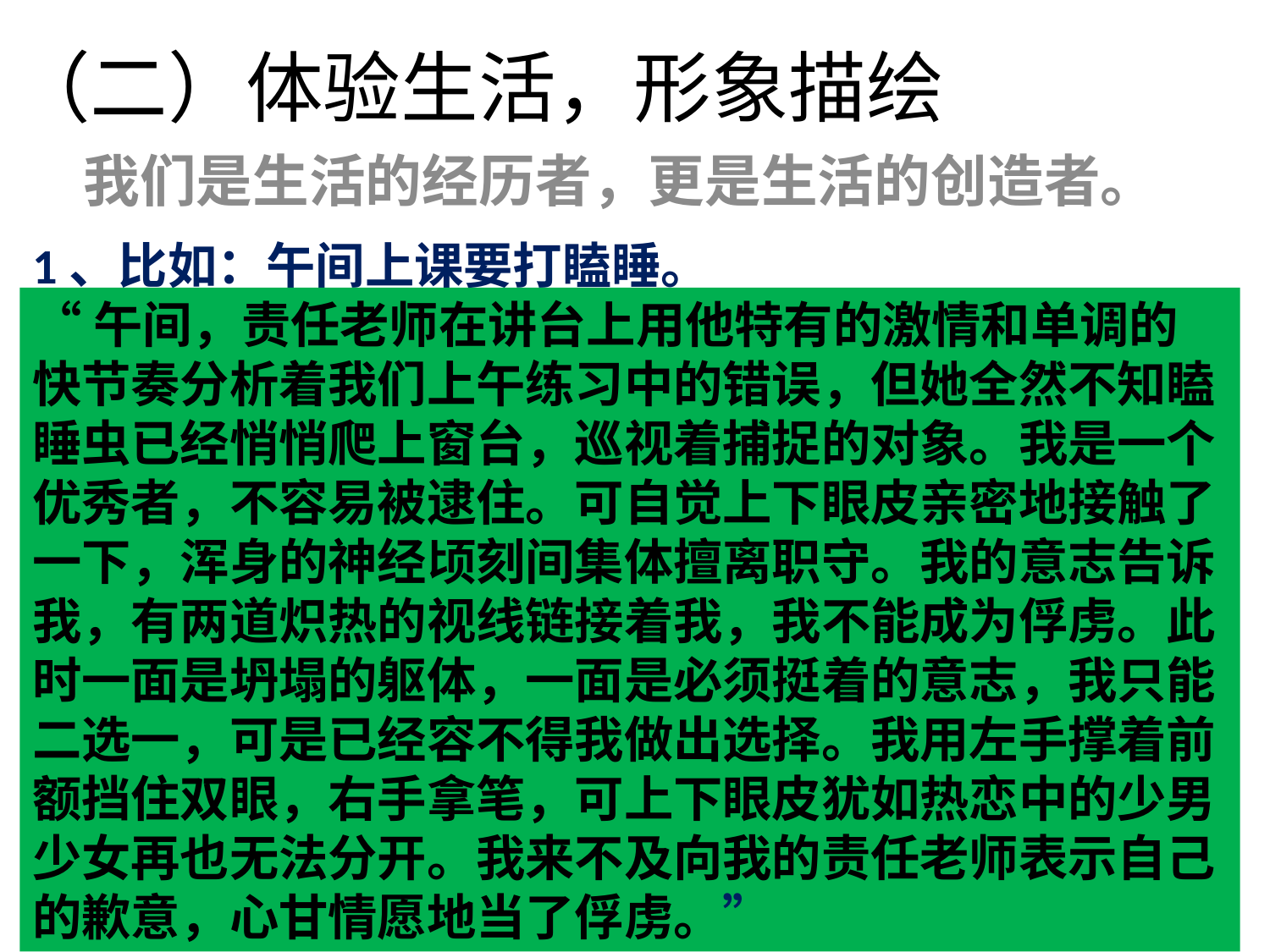

# （二）体验生活，形象描绘
我们是生活的经历者，更是生活的创造者。
1、比如：午间上课要打瞌睡。

“午间，责任老师在讲台上用他特有的激情和单调的快节奏分析着我们上午练习中的错误，但她全然不知瞌睡虫已经悄悄爬上窗台，巡视着捕捉的对象。我是一个优秀者，不容易被逮住。可自觉上下眼皮亲密地接触了一下，浑身的神经顷刻间集体擅离职守。我的意志告诉我，有两道炽热的视线链接着我，我不能成为俘虏。此时一面是坍塌的躯体，一面是必须挺着的意志，我只能二选一，可是已经容不得我做出选择。我用左手撑着前额挡住双眼，右手拿笔，可上下眼皮犹如热恋中的少男少女再也无法分开。我来不及向我的责任老师表示自己的歉意，心甘情愿地当了俘虏。”